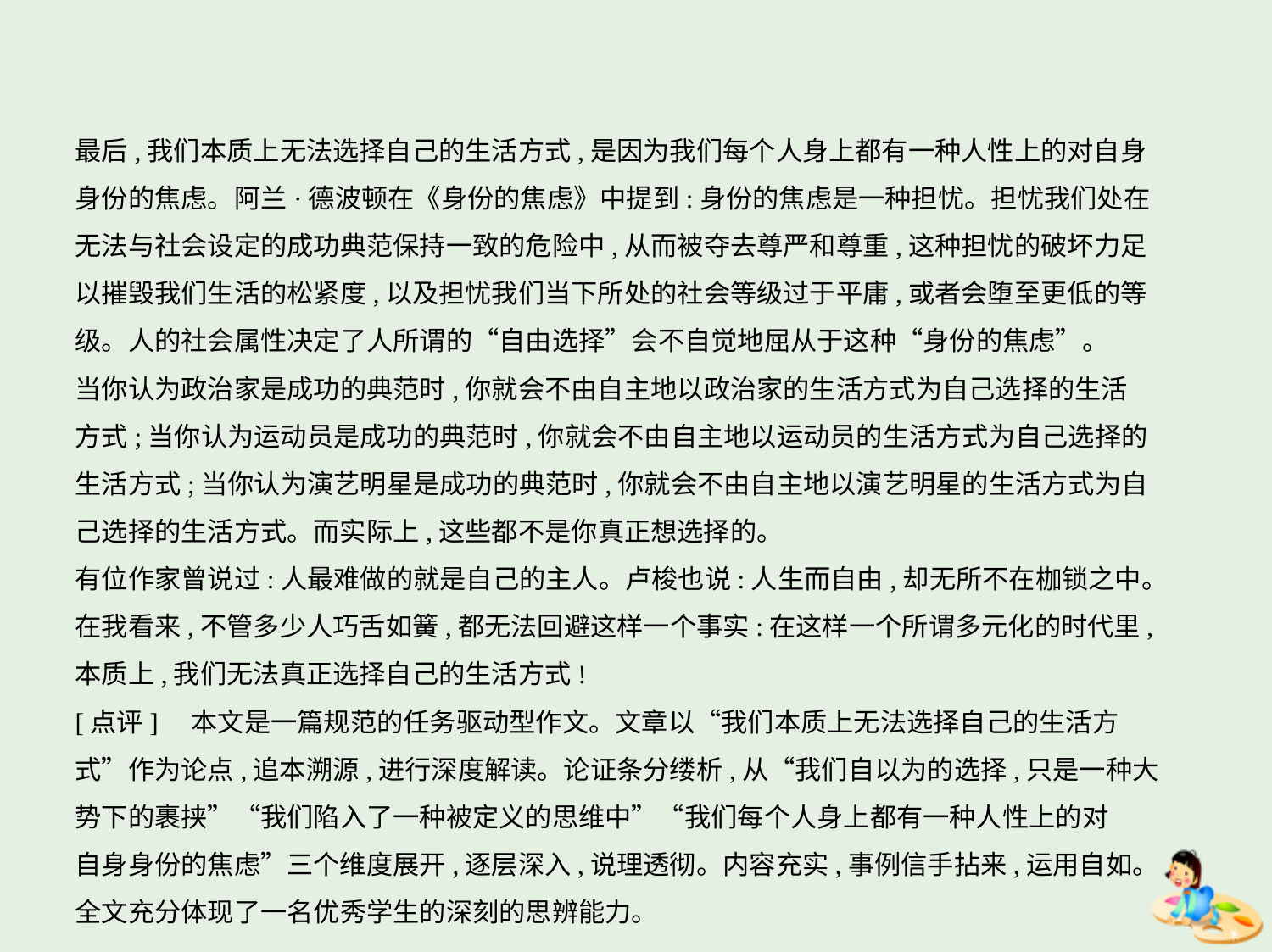

最后,我们本质上无法选择自己的生活方式,是因为我们每个人身上都有一种人性上的对自身
身份的焦虑。阿兰·德波顿在《身份的焦虑》中提到:身份的焦虑是一种担忧。担忧我们处在
无法与社会设定的成功典范保持一致的危险中,从而被夺去尊严和尊重,这种担忧的破坏力足
以摧毁我们生活的松紧度,以及担忧我们当下所处的社会等级过于平庸,或者会堕至更低的等
级。人的社会属性决定了人所谓的“自由选择”会不自觉地屈从于这种“身份的焦虑”。
当你认为政治家是成功的典范时,你就会不由自主地以政治家的生活方式为自己选择的生活
方式;当你认为运动员是成功的典范时,你就会不由自主地以运动员的生活方式为自己选择的
生活方式;当你认为演艺明星是成功的典范时,你就会不由自主地以演艺明星的生活方式为自
己选择的生活方式。而实际上,这些都不是你真正想选择的。
有位作家曾说过:人最难做的就是自己的主人。卢梭也说:人生而自由,却无所不在枷锁之中。
在我看来,不管多少人巧舌如簧,都无法回避这样一个事实:在这样一个所谓多元化的时代里,
本质上,我们无法真正选择自己的生活方式!
[点评]　本文是一篇规范的任务驱动型作文。文章以“我们本质上无法选择自己的生活方
式”作为论点,追本溯源,进行深度解读。论证条分缕析,从“我们自以为的选择,只是一种大
势下的裹挟”“我们陷入了一种被定义的思维中”“我们每个人身上都有一种人性上的对
自身身份的焦虑”三个维度展开,逐层深入,说理透彻。内容充实,事例信手拈来,运用自如。
全文充分体现了一名优秀学生的深刻的思辨能力。